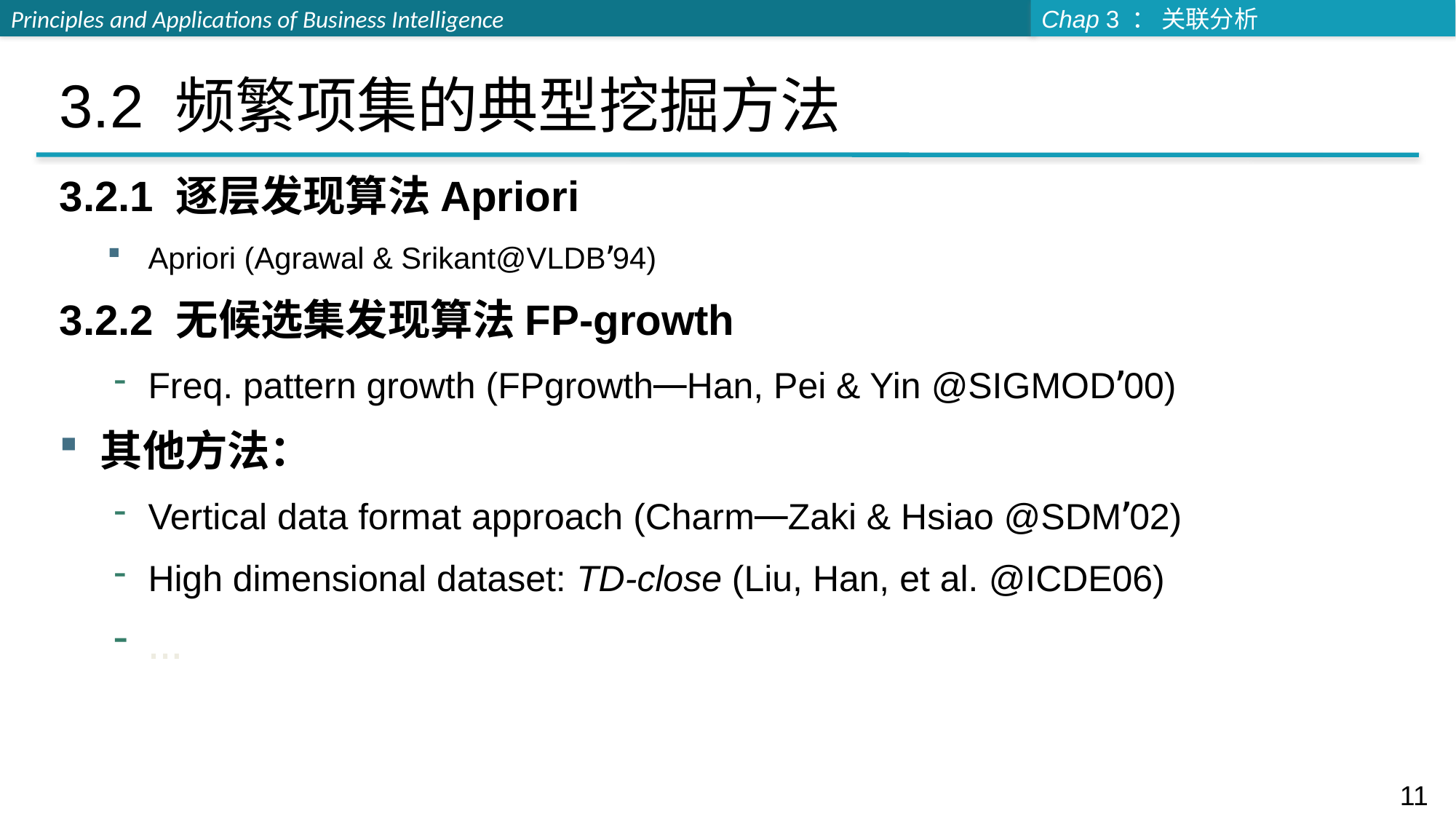

# 3.2 频繁项集的典型挖掘方法
3.2.1 逐层发现算法Apriori
Apriori (Agrawal & Srikant@VLDB’94)
3.2.2 无候选集发现算法FP-growth
Freq. pattern growth (FPgrowth—Han, Pei & Yin @SIGMOD’00)
其他方法：
Vertical data format approach (Charm—Zaki & Hsiao @SDM’02)
High dimensional dataset: TD-close (Liu, Han, et al. @ICDE06)
…